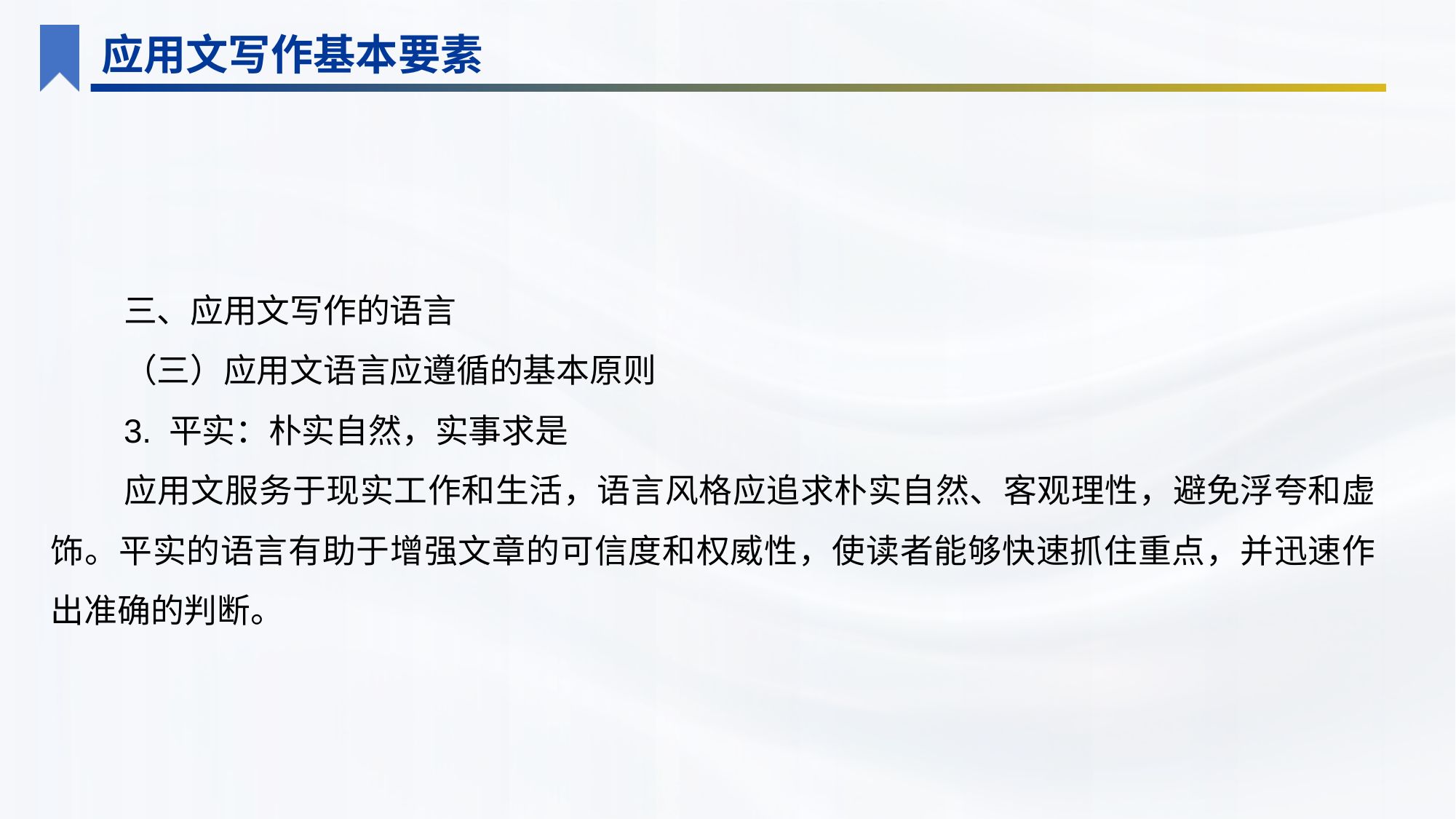

应用文写作基本要素
三、应用文写作的语言
（三）应用文语言应遵循的基本原则
3. 平实：朴实自然，实事求是
应用文服务于现实工作和生活，语言风格应追求朴实自然、客观理性，避免浮夸和虚饰。平实的语言有助于增强文章的可信度和权威性，使读者能够快速抓住重点，并迅速作出准确的判断。